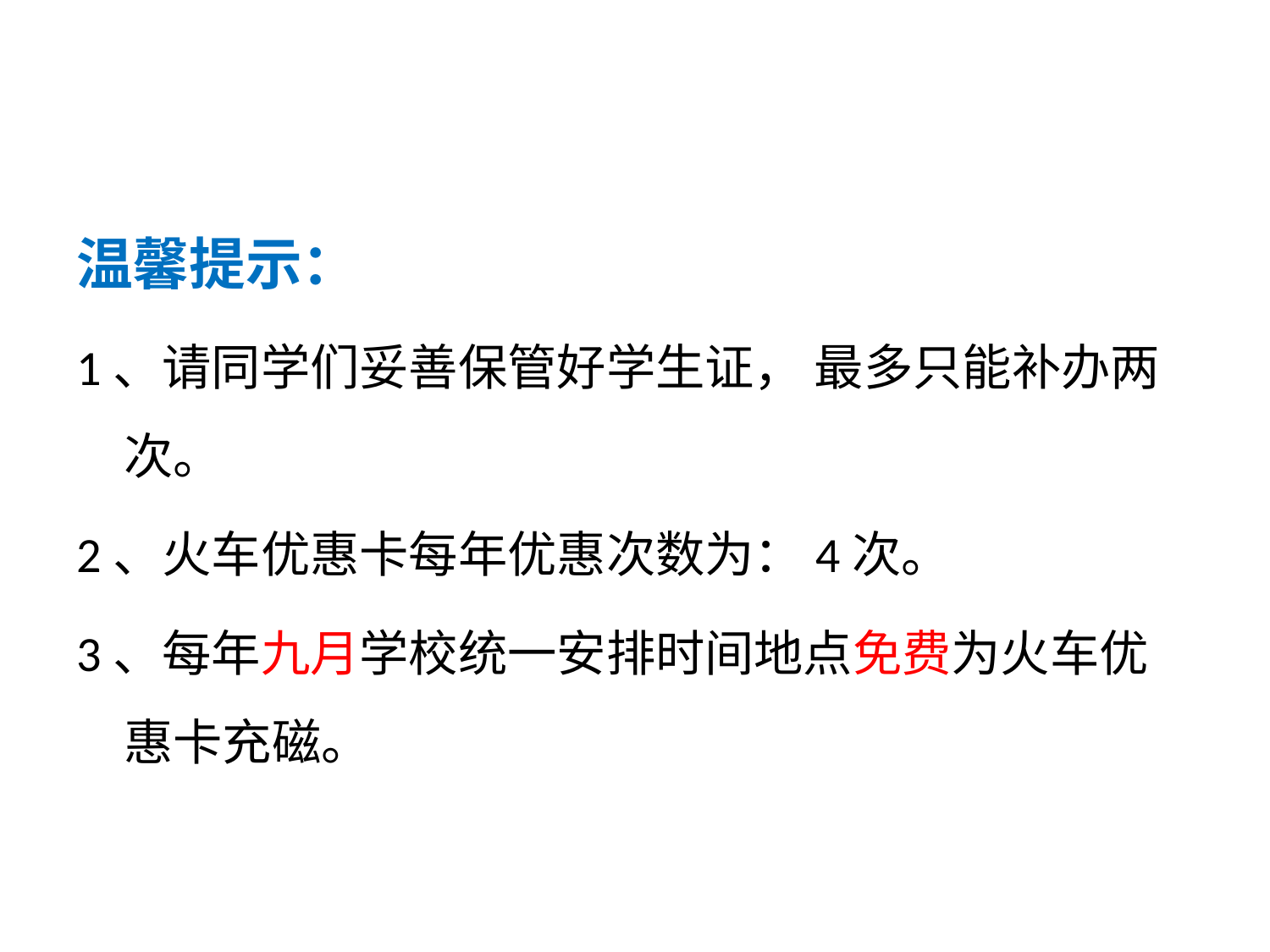

#
温馨提示：
1、请同学们妥善保管好学生证， 最多只能补办两次。
2、火车优惠卡每年优惠次数为：4次。
3、每年九月学校统一安排时间地点免费为火车优惠卡充磁。